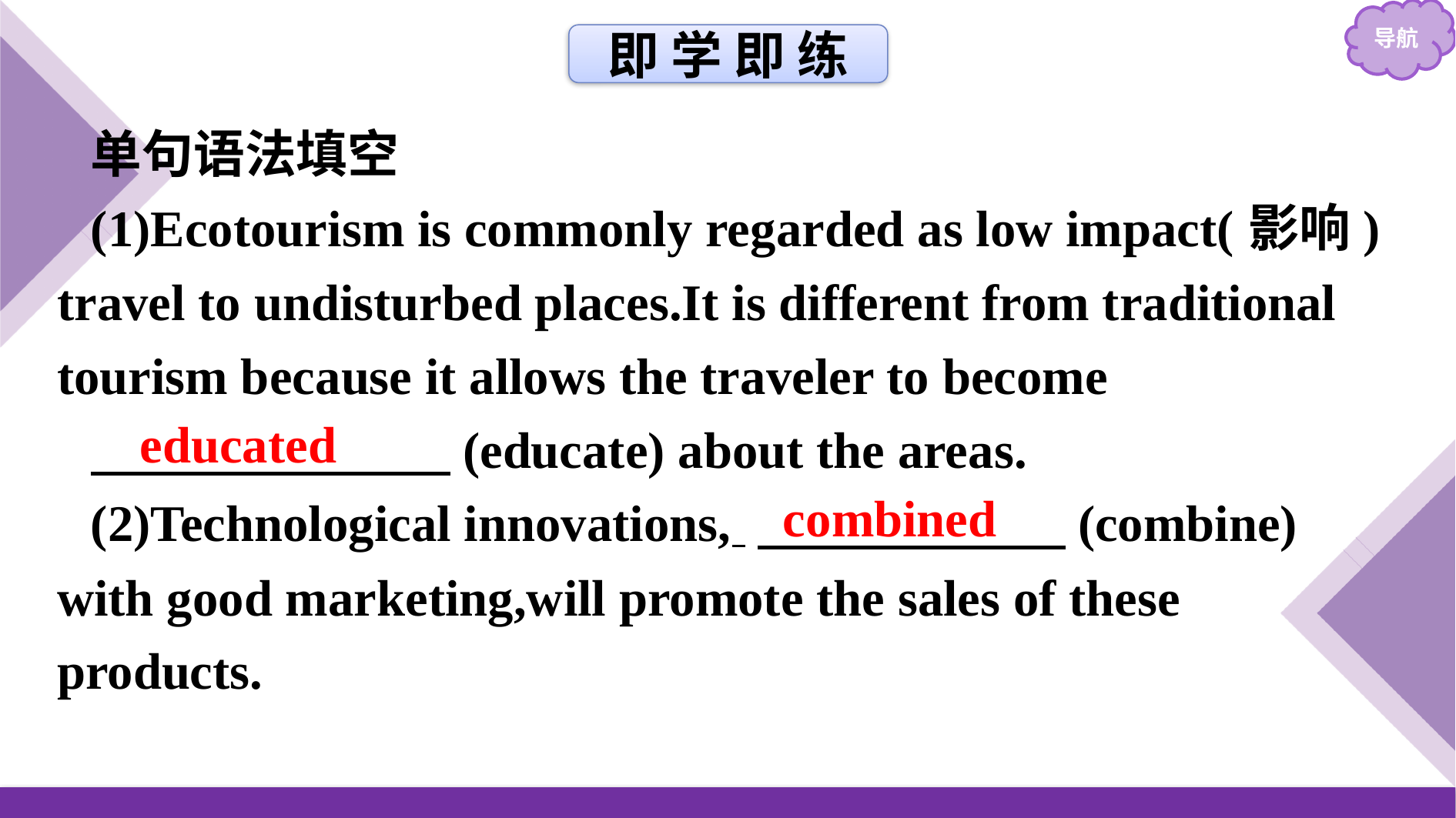

即 学 即 练
单句语法填空
(1)Ecotourism is commonly regarded as low impact(影响) travel to undisturbed places.It is different from traditional tourism because it allows the traveler to become
　　　　　　　(educate) about the areas.
(2)Technological innovations, 　　　　　　(combine) with good marketing,will promote the sales of these products.
educated
combined